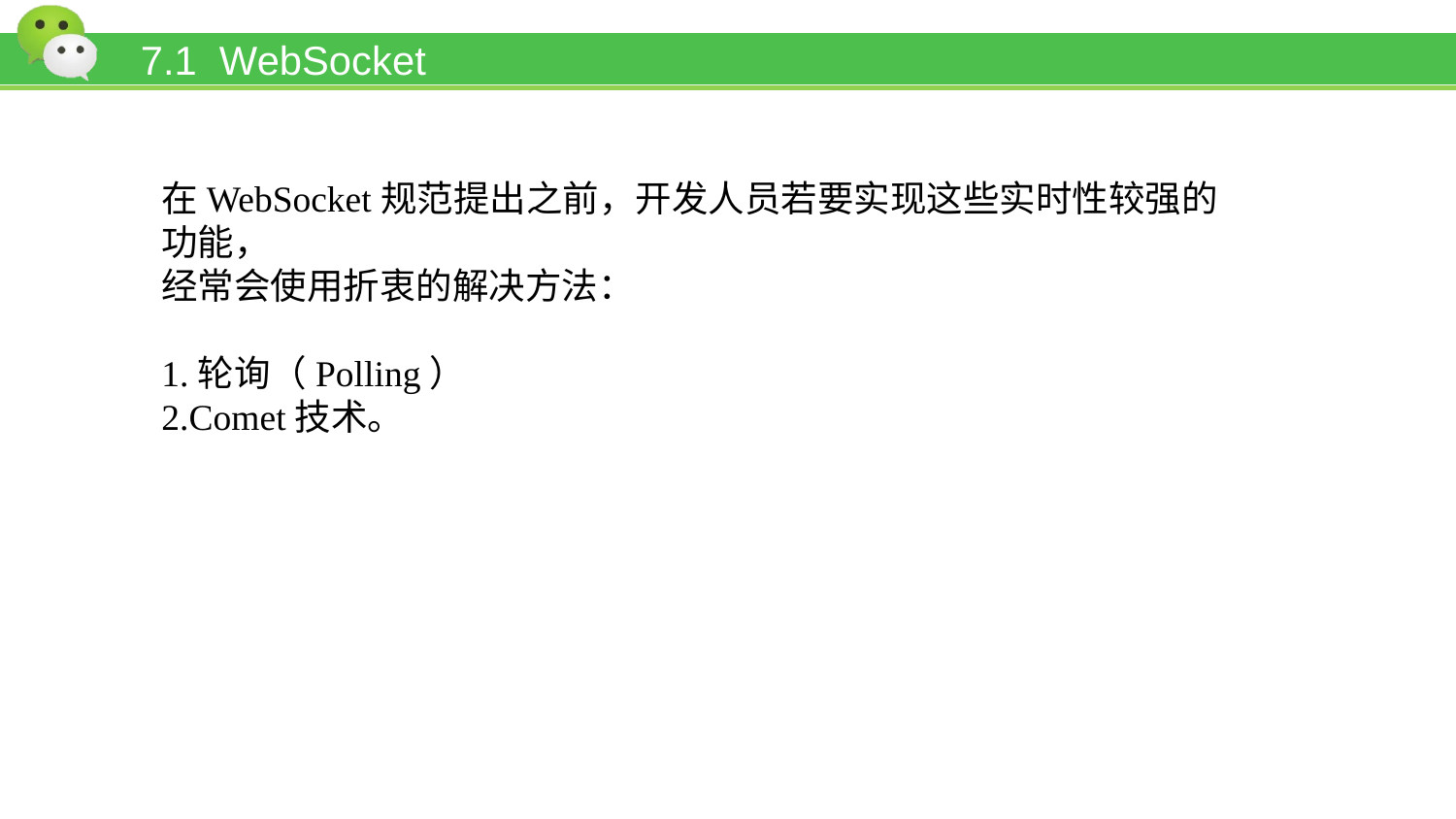

# 7.1  WebSocket
在WebSocket规范提出之前，开发人员若要实现这些实时性较强的功能，
经常会使用折衷的解决方法：

1.轮询（Polling）
2.Comet技术。